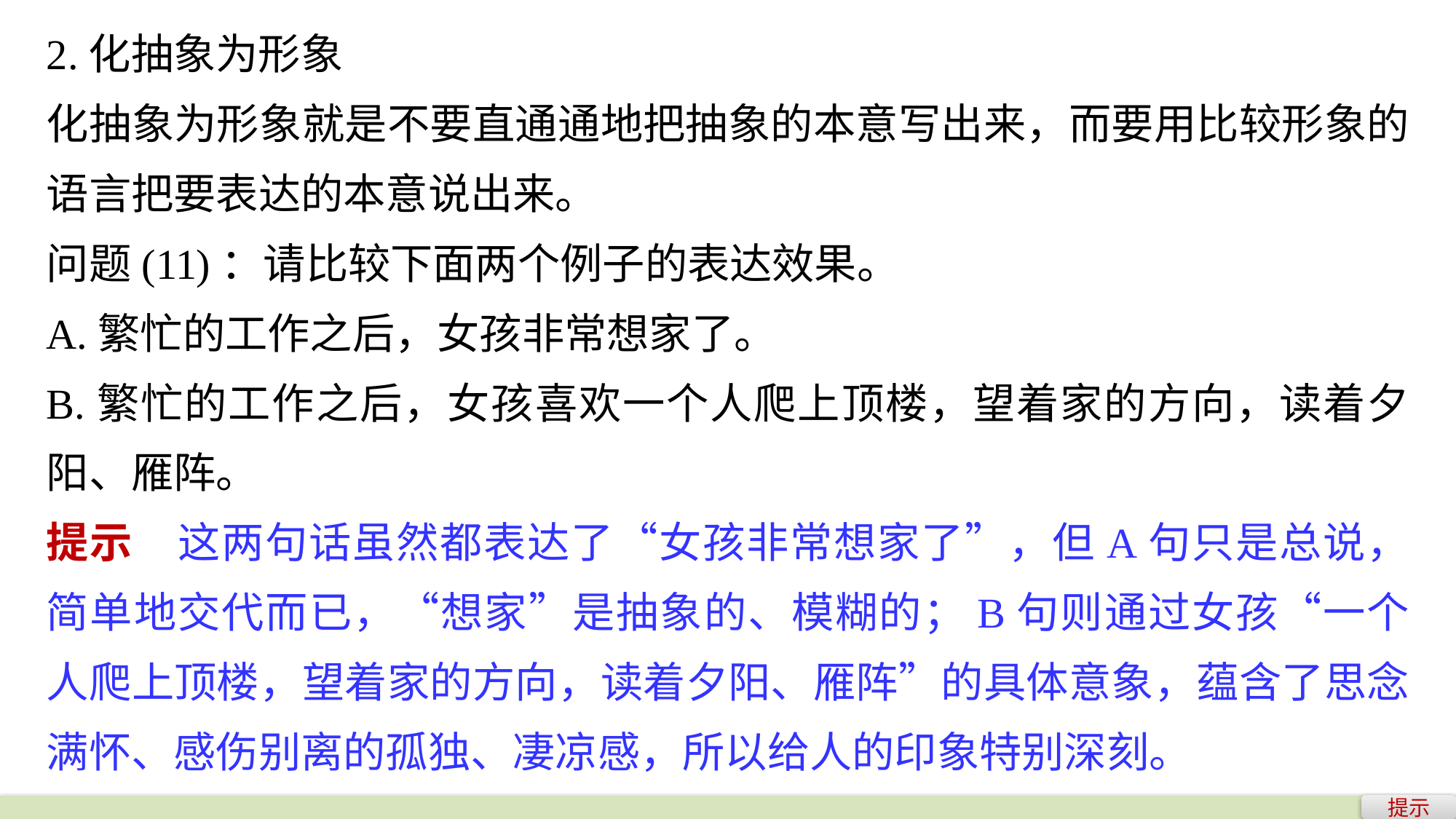

2.化抽象为形象
化抽象为形象就是不要直通通地把抽象的本意写出来，而要用比较形象的语言把要表达的本意说出来。
问题(11)：请比较下面两个例子的表达效果。
A.繁忙的工作之后，女孩非常想家了。
B.繁忙的工作之后，女孩喜欢一个人爬上顶楼，望着家的方向，读着夕阳、雁阵。
提示　这两句话虽然都表达了“女孩非常想家了”，但A句只是总说，简单地交代而已，“想家”是抽象的、模糊的；B句则通过女孩“一个人爬上顶楼，望着家的方向，读着夕阳、雁阵”的具体意象，蕴含了思念满怀、感伤别离的孤独、凄凉感，所以给人的印象特别深刻。
提示